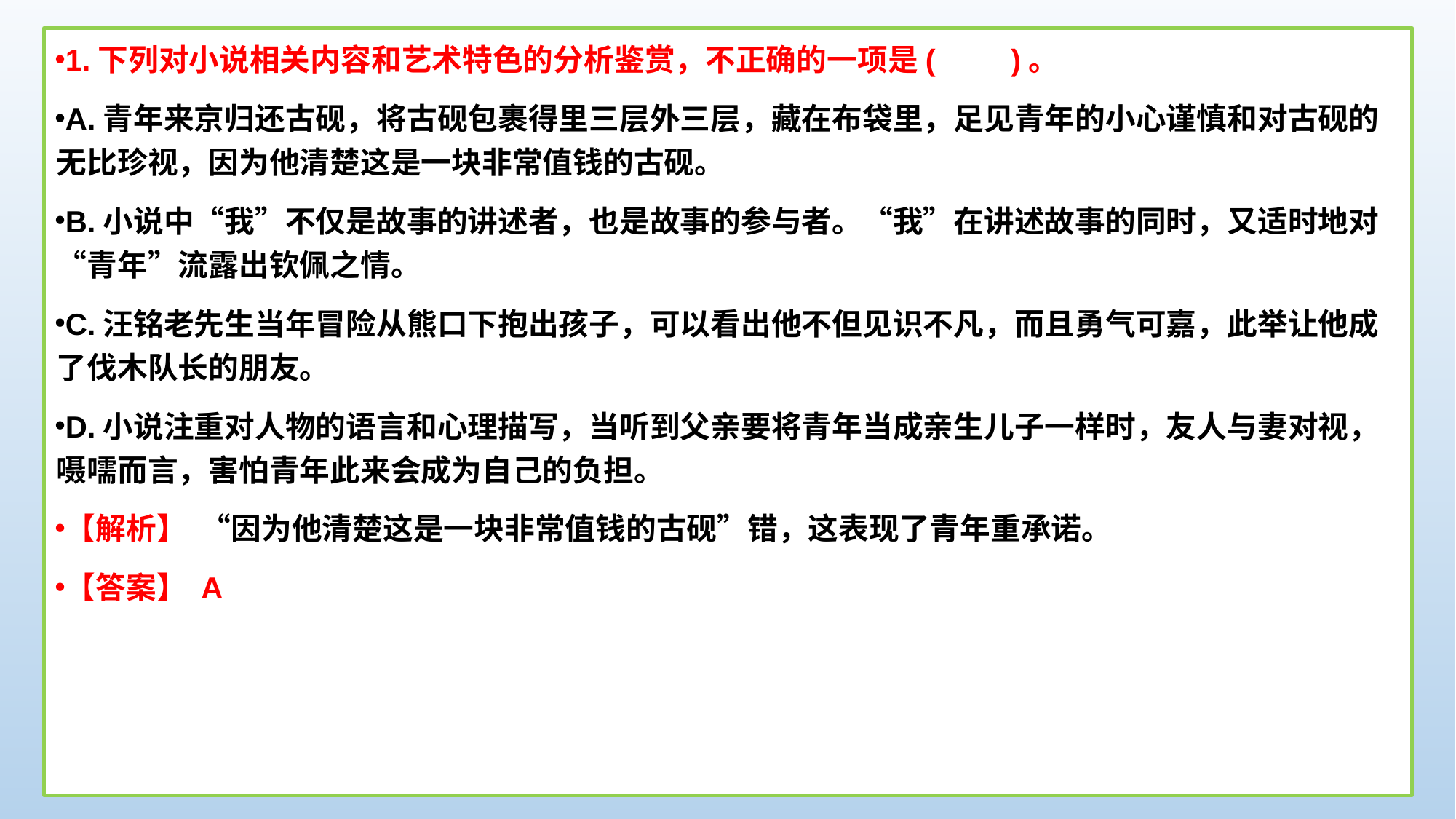

1.下列对小说相关内容和艺术特色的分析鉴赏，不正确的一项是(　　)。
A.青年来京归还古砚，将古砚包裹得里三层外三层，藏在布袋里，足见青年的小心谨慎和对古砚的无比珍视，因为他清楚这是一块非常值钱的古砚。
B.小说中“我”不仅是故事的讲述者，也是故事的参与者。“我”在讲述故事的同时，又适时地对“青年”流露出钦佩之情。
C.汪铭老先生当年冒险从熊口下抱出孩子，可以看出他不但见识不凡，而且勇气可嘉，此举让他成了伐木队长的朋友。
D.小说注重对人物的语言和心理描写，当听到父亲要将青年当成亲生儿子一样时，友人与妻对视，嗫嚅而言，害怕青年此来会成为自己的负担。
【解析】  “因为他清楚这是一块非常值钱的古砚”错，这表现了青年重承诺。
【答案】 A